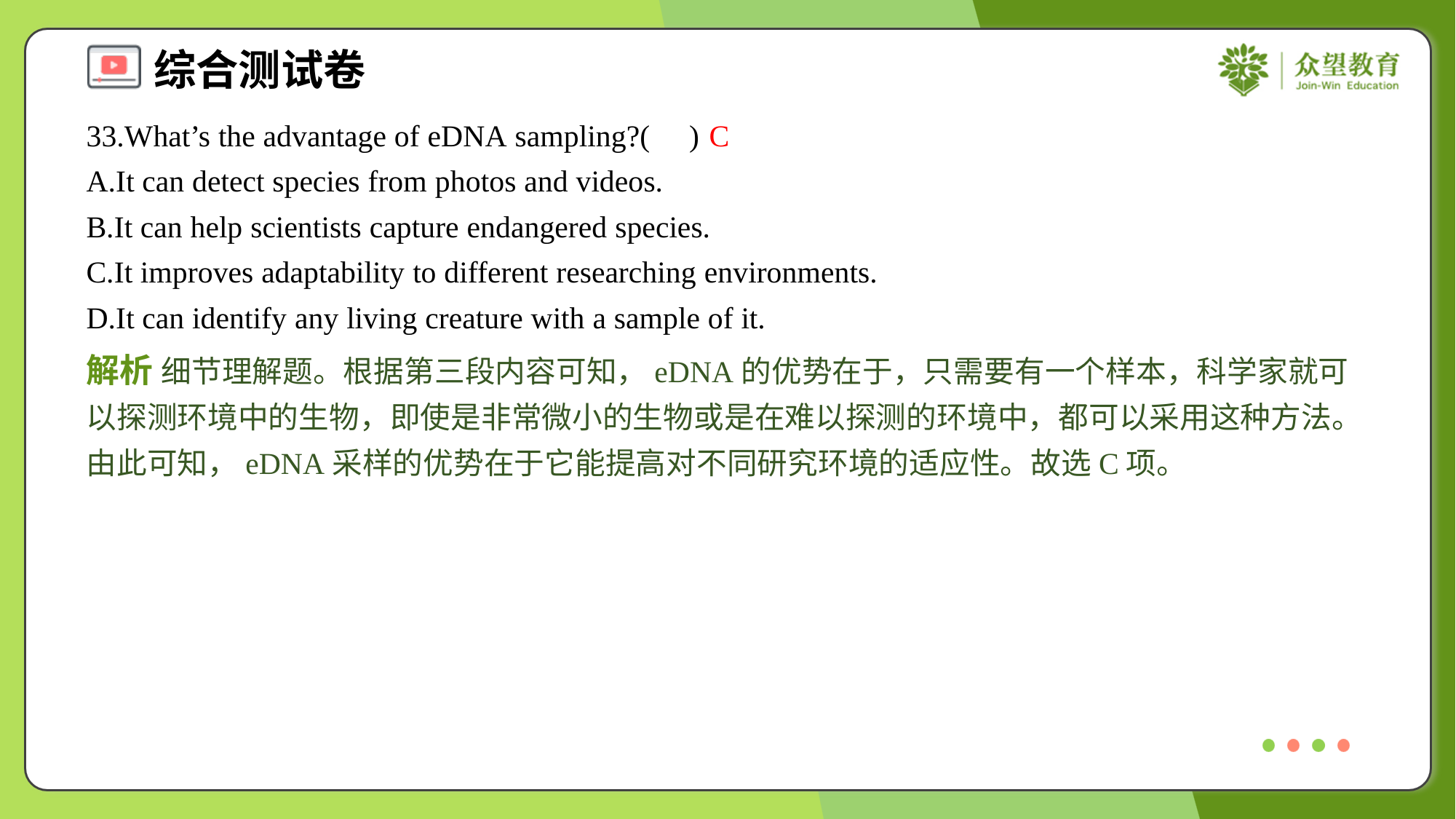

33.What’s the advantage of eDNA sampling?(     )
C
A.It can detect species from photos and videos.
B.It can help scientists capture endangered species.
C.It improves adaptability to different researching environments.
D.It can identify any living creature with a sample of it.
解析 细节理解题。根据第三段内容可知，eDNA的优势在于，只需要有一个样本，科学家就可以探测环境中的生物，即使是非常微小的生物或是在难以探测的环境中，都可以采用这种方法。由此可知，eDNA采样的优势在于它能提高对不同研究环境的适应性。故选C项。